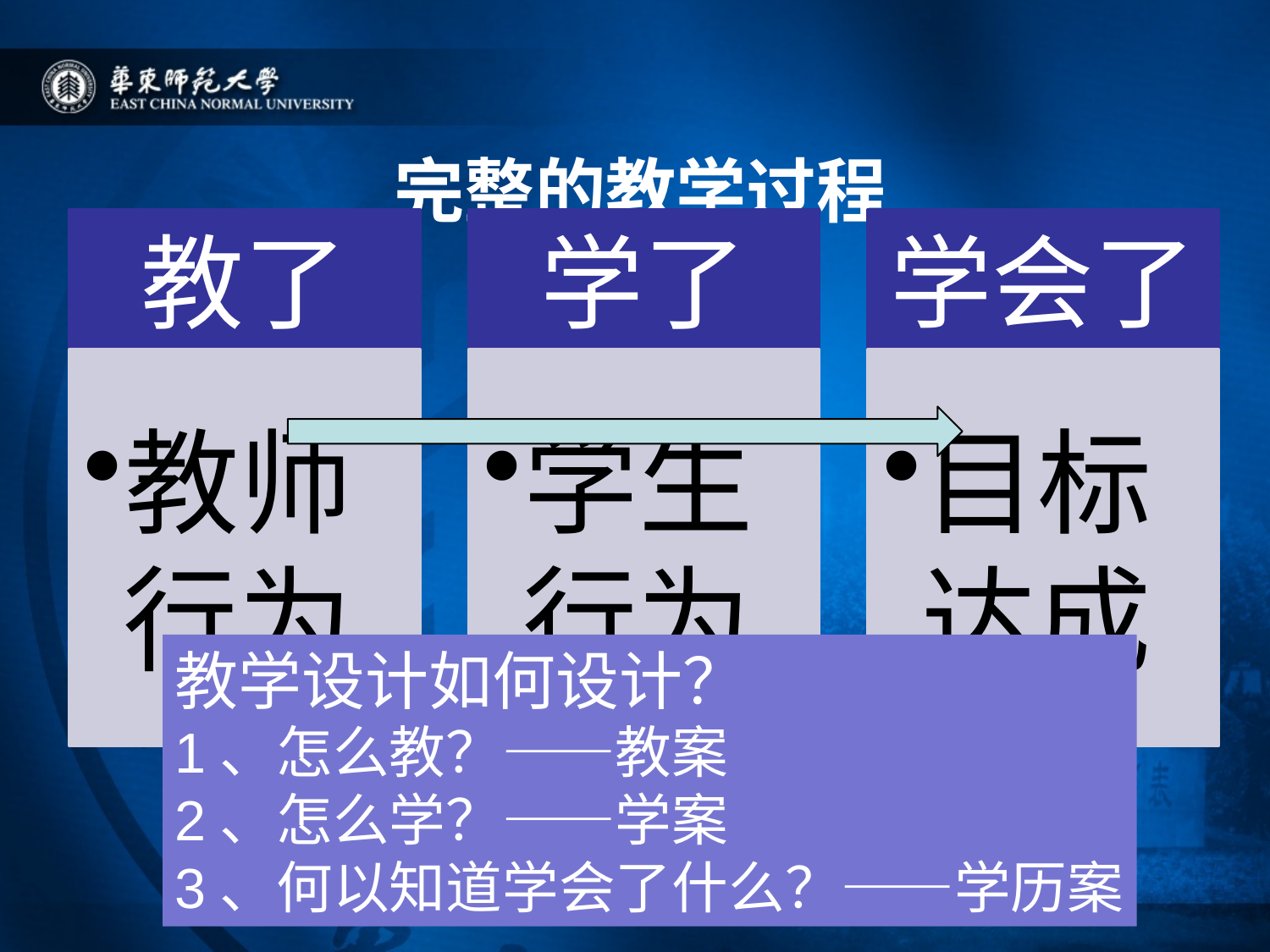

# 完整的教学过程
教了
学了
学生行为
学会了
目标达成

教学设计如何设计？
1、怎么教？——教案
2、怎么学？——学案
3、何以知道学会了什么？——学历案